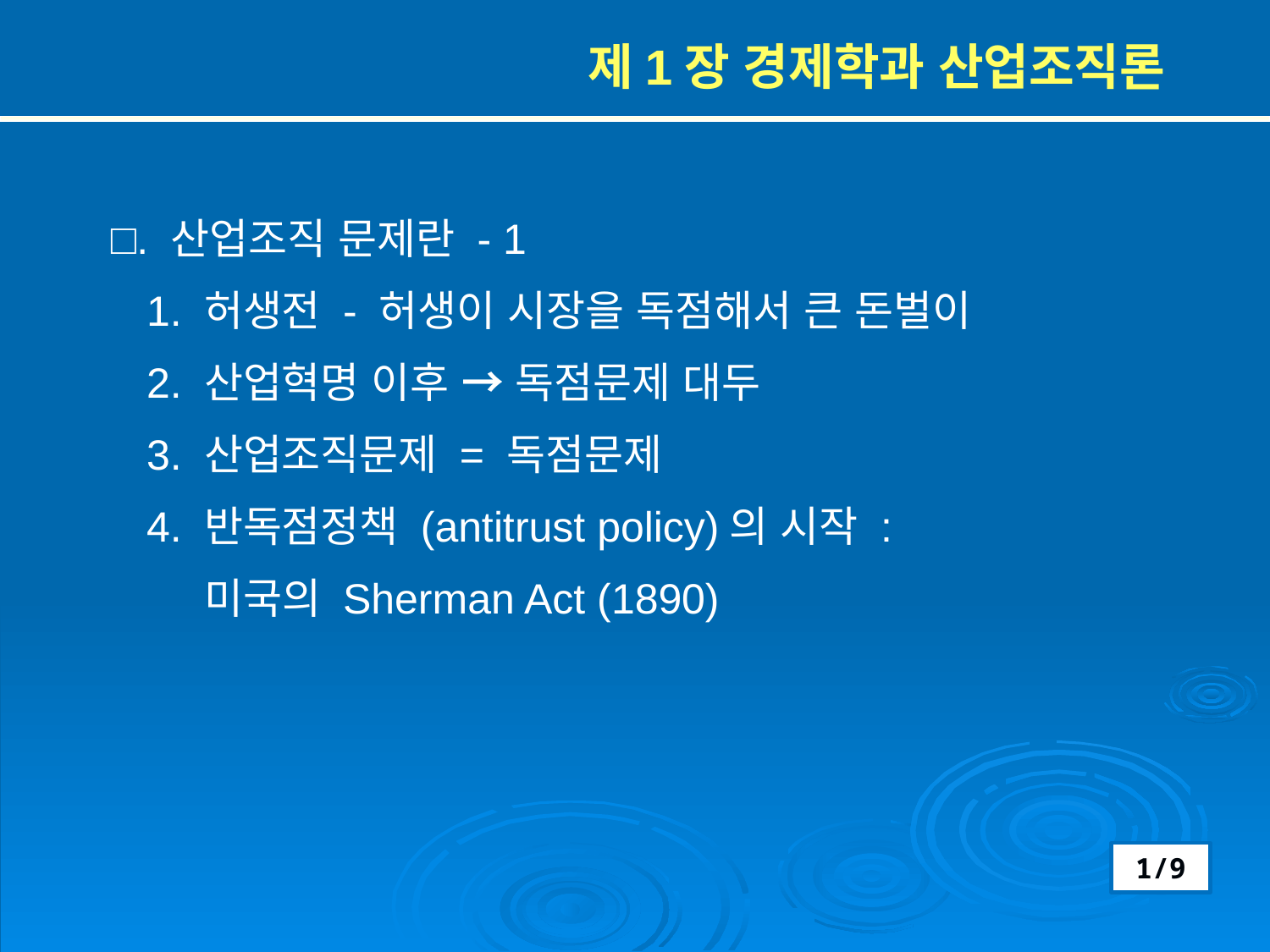

제1장 경제학과 산업조직론

  □. 산업조직 문제란 - 1
     1. 허생전 - 허생이 시장을 독점해서 큰 돈벌이
     2. 산업혁명 이후 → 독점문제 대두
     3. 산업조직문제 = 독점문제
     4. 반독점정책 (antitrust policy)의 시작 :
         미국의 Sherman Act (1890)

1/9